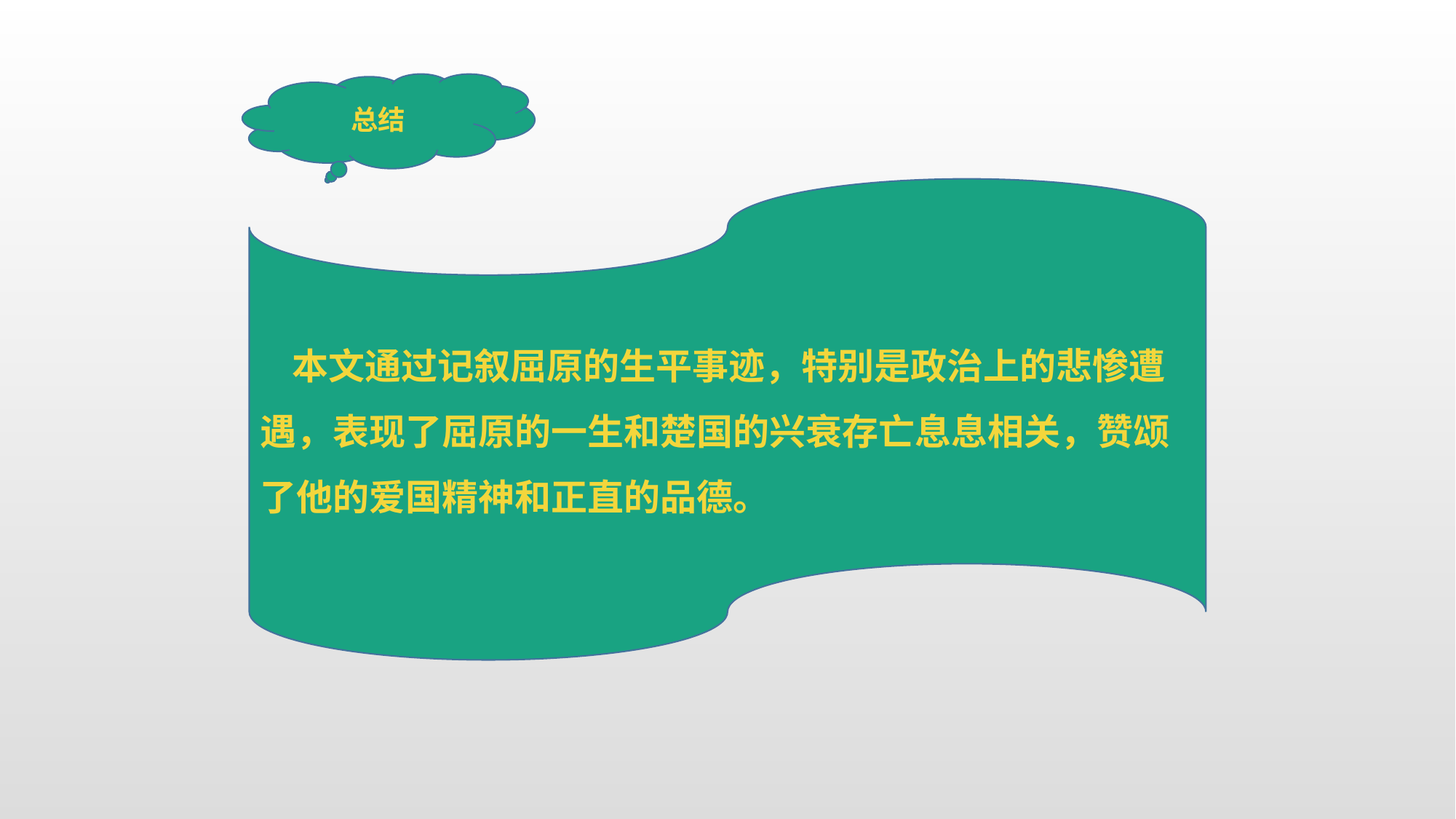

总结
本文通过记叙屈原的生平事迹，特别是政治上的悲惨遭遇，表现了屈原的一生和楚国的兴衰存亡息息相关，赞颂了他的爱国精神和正直的品德。